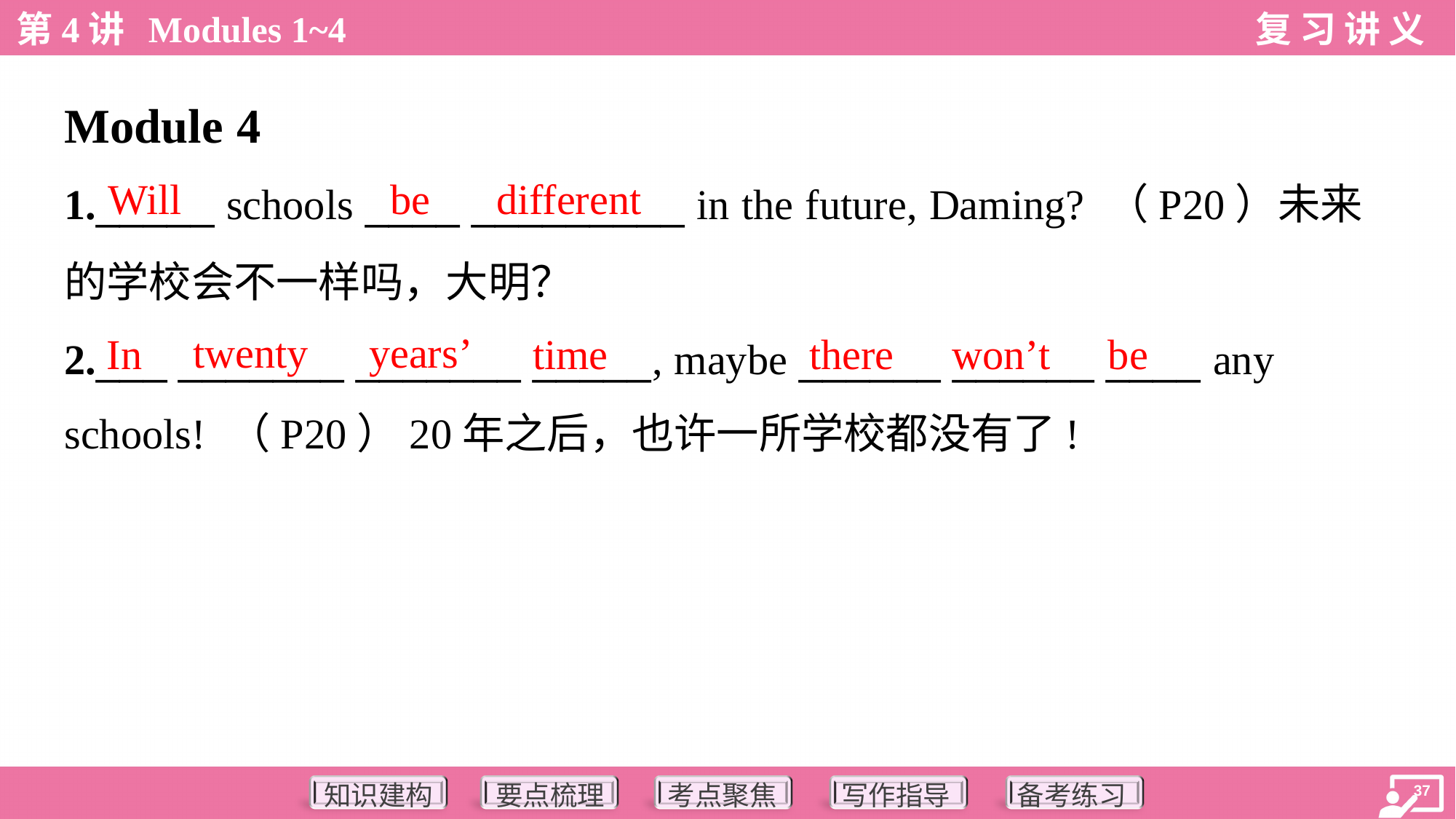

Module 4
Will
be
different
1._____ schools ____ _________ in the future, Daming? （P20）未来
的学校会不一样吗，大明？
2.___ _______ _______ _____, maybe ______ ______ ____ any
schools! （P20）20年之后，也许一所学校都没有了!
twenty
years’
In
time
there
won’t
be